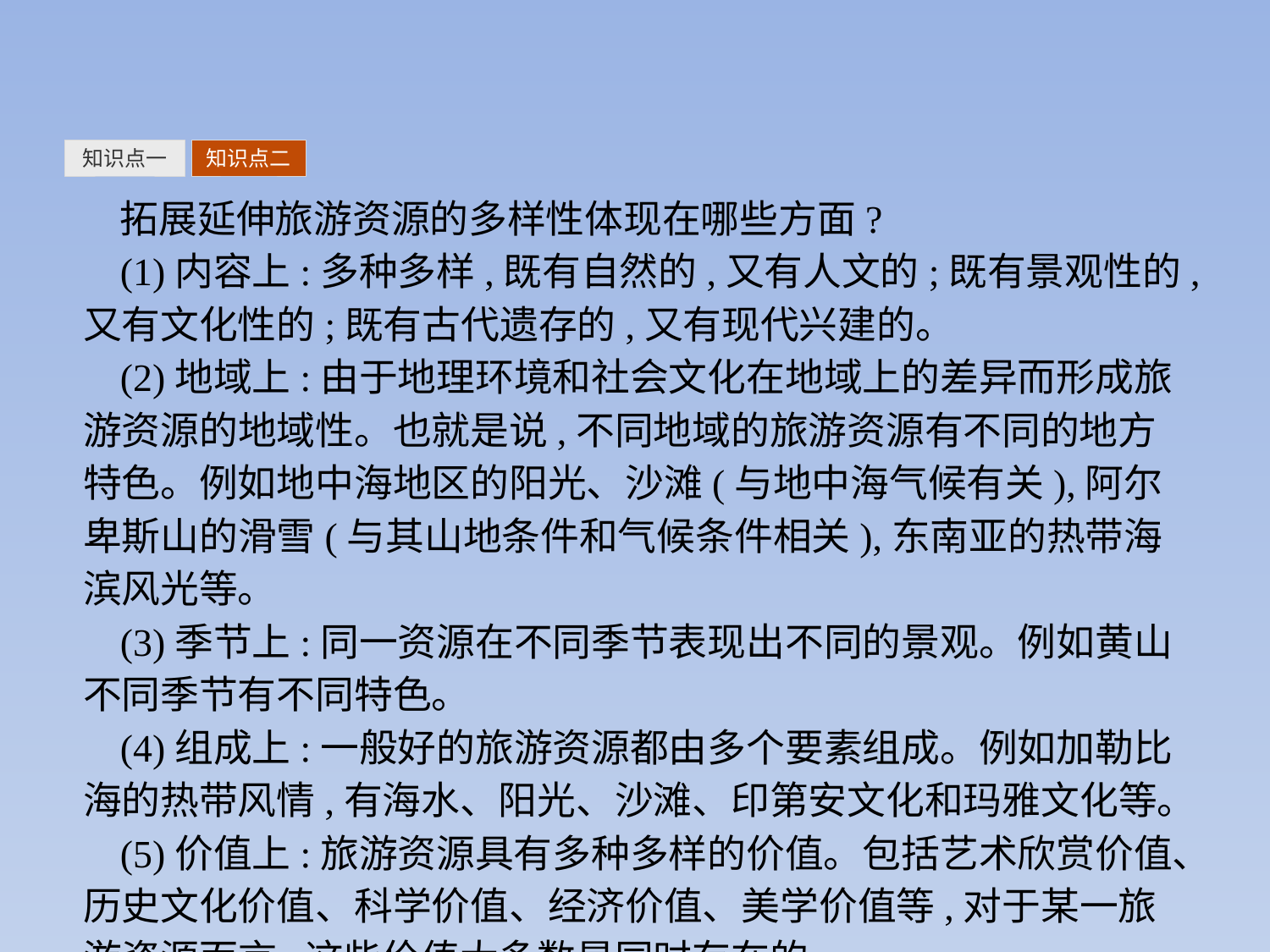

知识点一
知识点二
拓展延伸旅游资源的多样性体现在哪些方面?
(1)内容上:多种多样,既有自然的,又有人文的;既有景观性的,又有文化性的;既有古代遗存的,又有现代兴建的。
(2)地域上:由于地理环境和社会文化在地域上的差异而形成旅游资源的地域性。也就是说,不同地域的旅游资源有不同的地方特色。例如地中海地区的阳光、沙滩(与地中海气候有关),阿尔卑斯山的滑雪(与其山地条件和气候条件相关),东南亚的热带海滨风光等。
(3)季节上:同一资源在不同季节表现出不同的景观。例如黄山不同季节有不同特色。
(4)组成上:一般好的旅游资源都由多个要素组成。例如加勒比海的热带风情,有海水、阳光、沙滩、印第安文化和玛雅文化等。
(5)价值上:旅游资源具有多种多样的价值。包括艺术欣赏价值、历史文化价值、科学价值、经济价值、美学价值等,对于某一旅游资源而言,这些价值大多数是同时存在的。